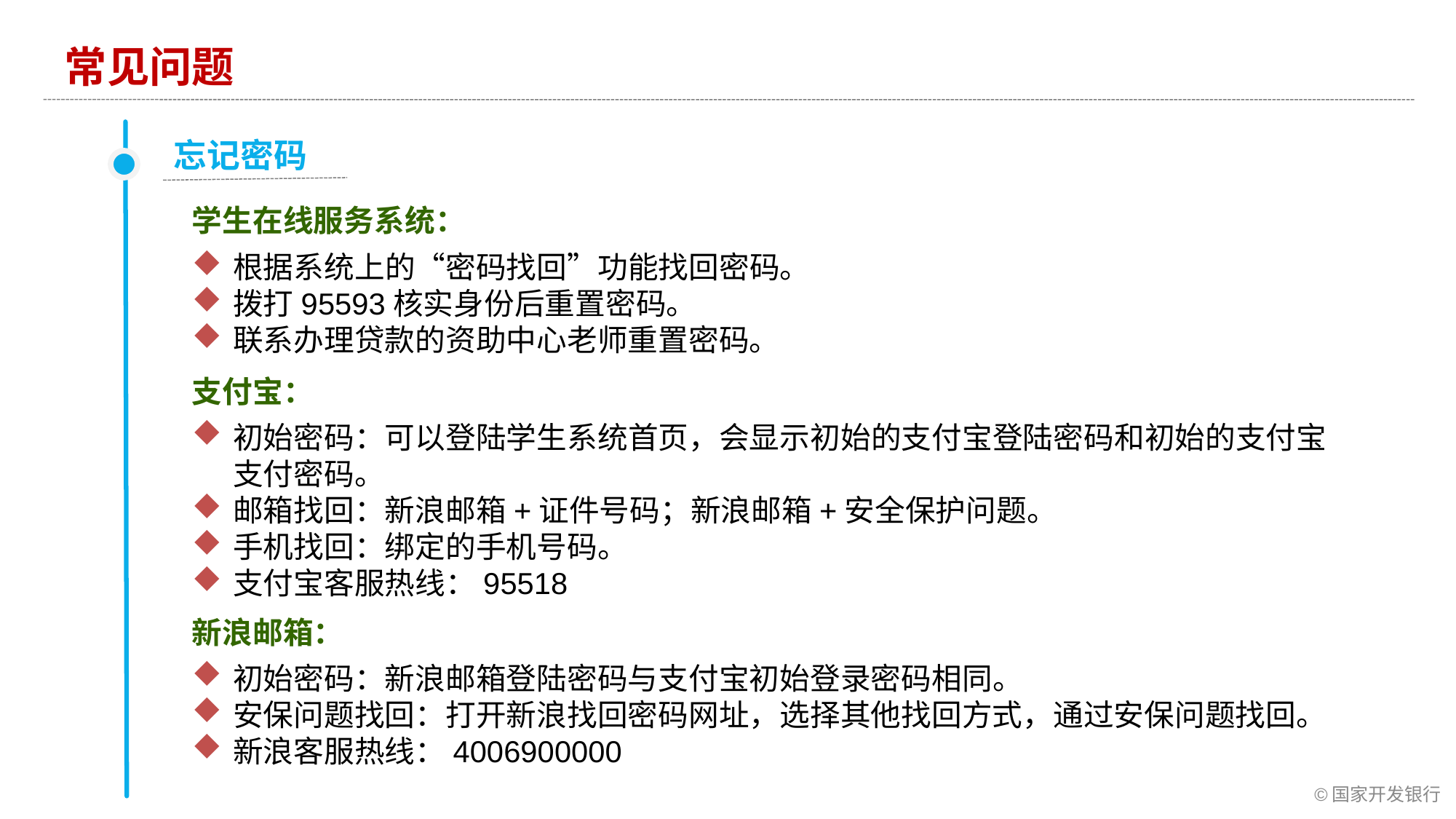

5
常见问题

忘记密码

学生在线服务系统：
根据系统上的“密码找回”功能找回密码。
拨打95593核实身份后重置密码。
联系办理贷款的资助中心老师重置密码。
支付宝：
初始密码：可以登陆学生系统首页，会显示初始的支付宝登陆密码和初始的支付宝支付密码。
邮箱找回：新浪邮箱+证件号码；新浪邮箱+安全保护问题。
手机找回：绑定的手机号码。
支付宝客服热线：95518
新浪邮箱：
初始密码：新浪邮箱登陆密码与支付宝初始登录密码相同。
安保问题找回：打开新浪找回密码网址，选择其他找回方式，通过安保问题找回。
新浪客服热线：4006900000
©国家开发银行